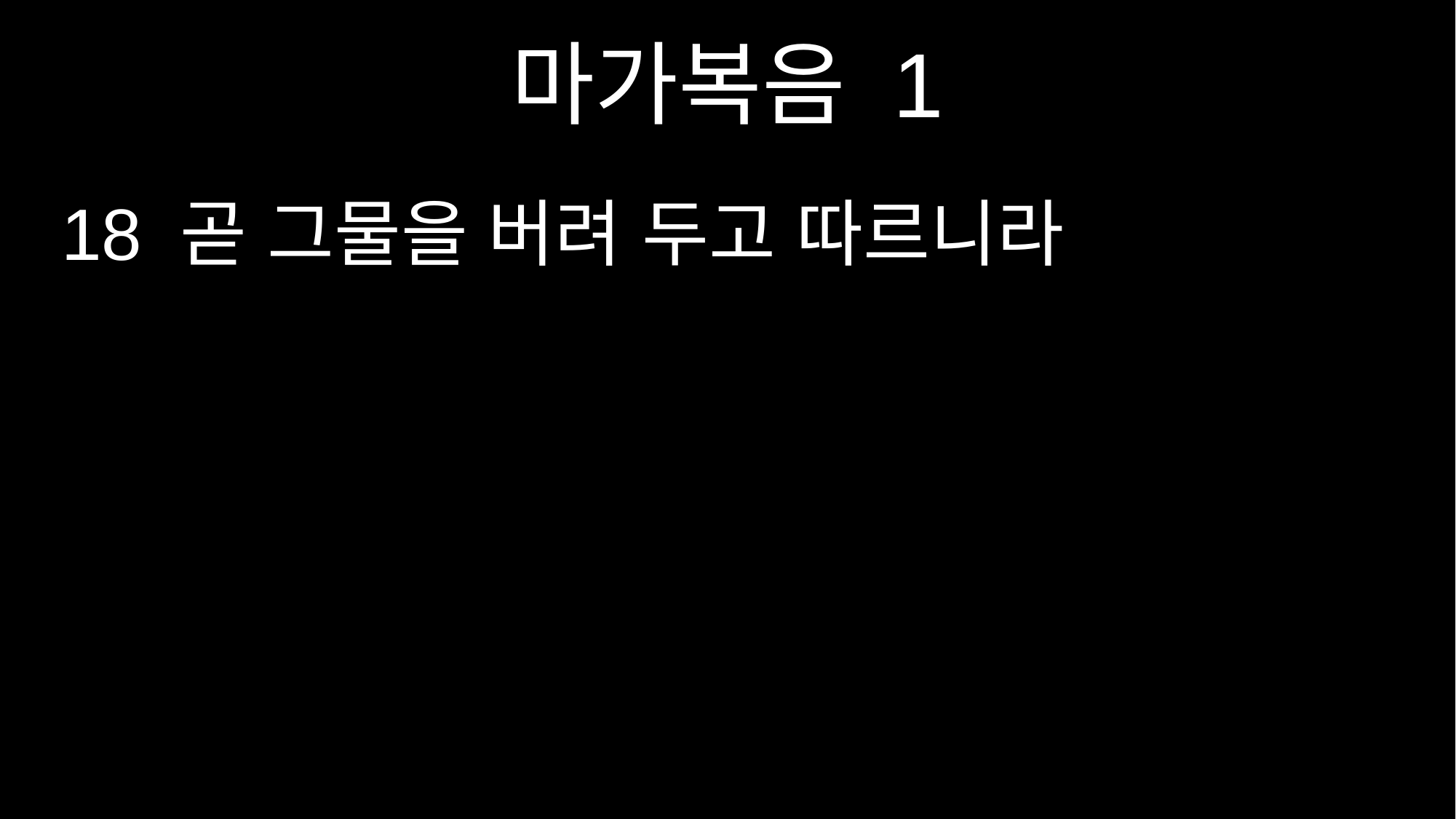

마가복음 1
18 곧 그물을 버려 두고 따르니라